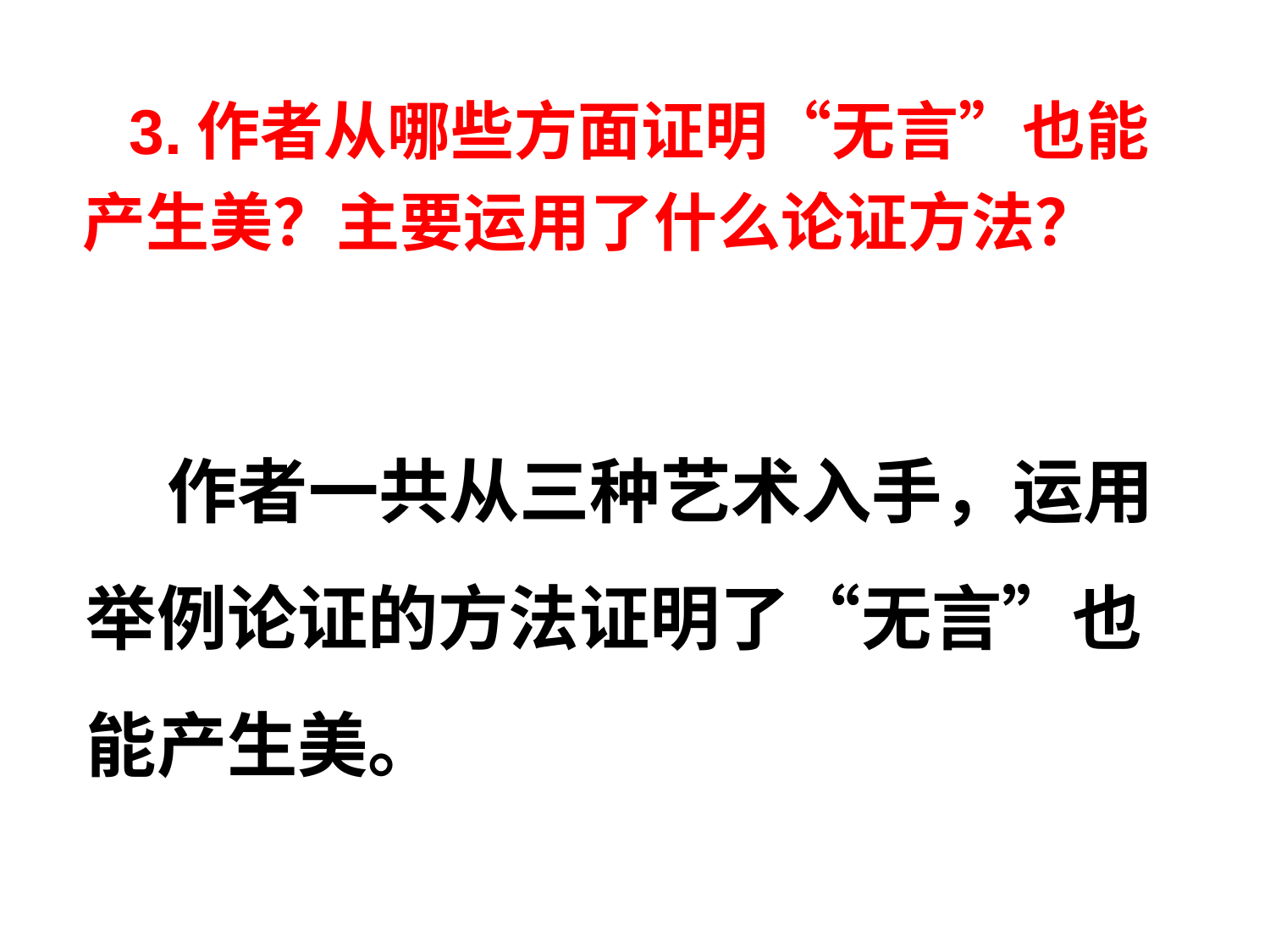

3.作者从哪些方面证明“无言”也能产生美？主要运用了什么论证方法？
    作者一共从三种艺术入手，运用举例论证的方法证明了“无言”也能产生美。